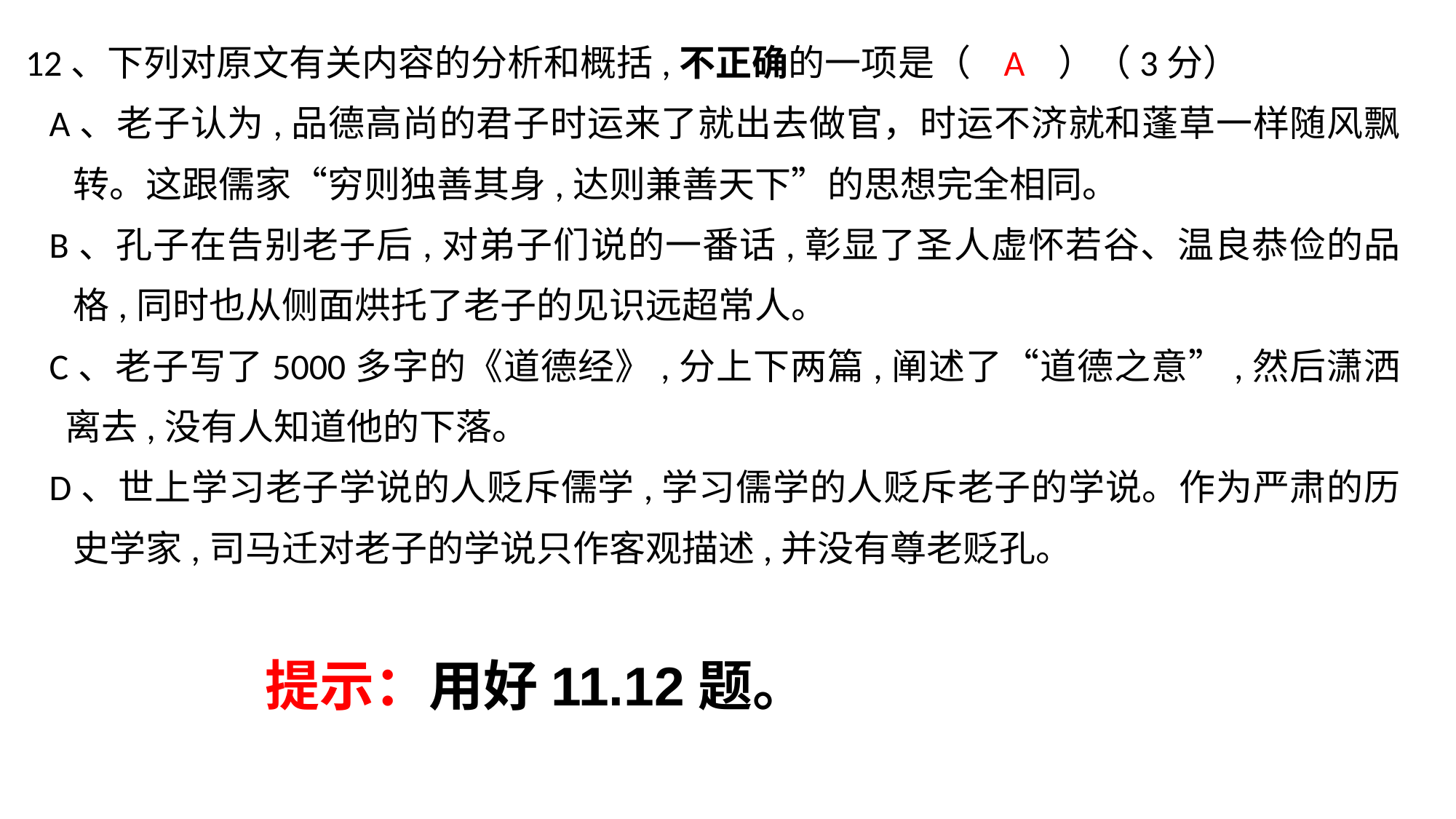

12、下列对原文有关内容的分析和概括,不正确的一项是（   A   ）（3分）
A、老子认为,品德高尚的君子时运来了就出去做官，时运不济就和蓬草一样随风飘转。这跟儒家“穷则独善其身,达则兼善天下”的思想完全相同。
B、孔子在告别老子后,对弟子们说的一番话,彰显了圣人虚怀若谷、温良恭俭的品格,同时也从侧面烘托了老子的见识远超常人。
C、老子写了5000多字的《道德经》,分上下两篇,阐述了“道德之意”,然后潇洒离去,没有人知道他的下落。
D、世上学习老子学说的人贬斥儒学,学习儒学的人贬斥老子的学说。作为严肃的历史学家,司马迁对老子的学说只作客观描述,并没有尊老贬孔。
提示：用好11.12题。